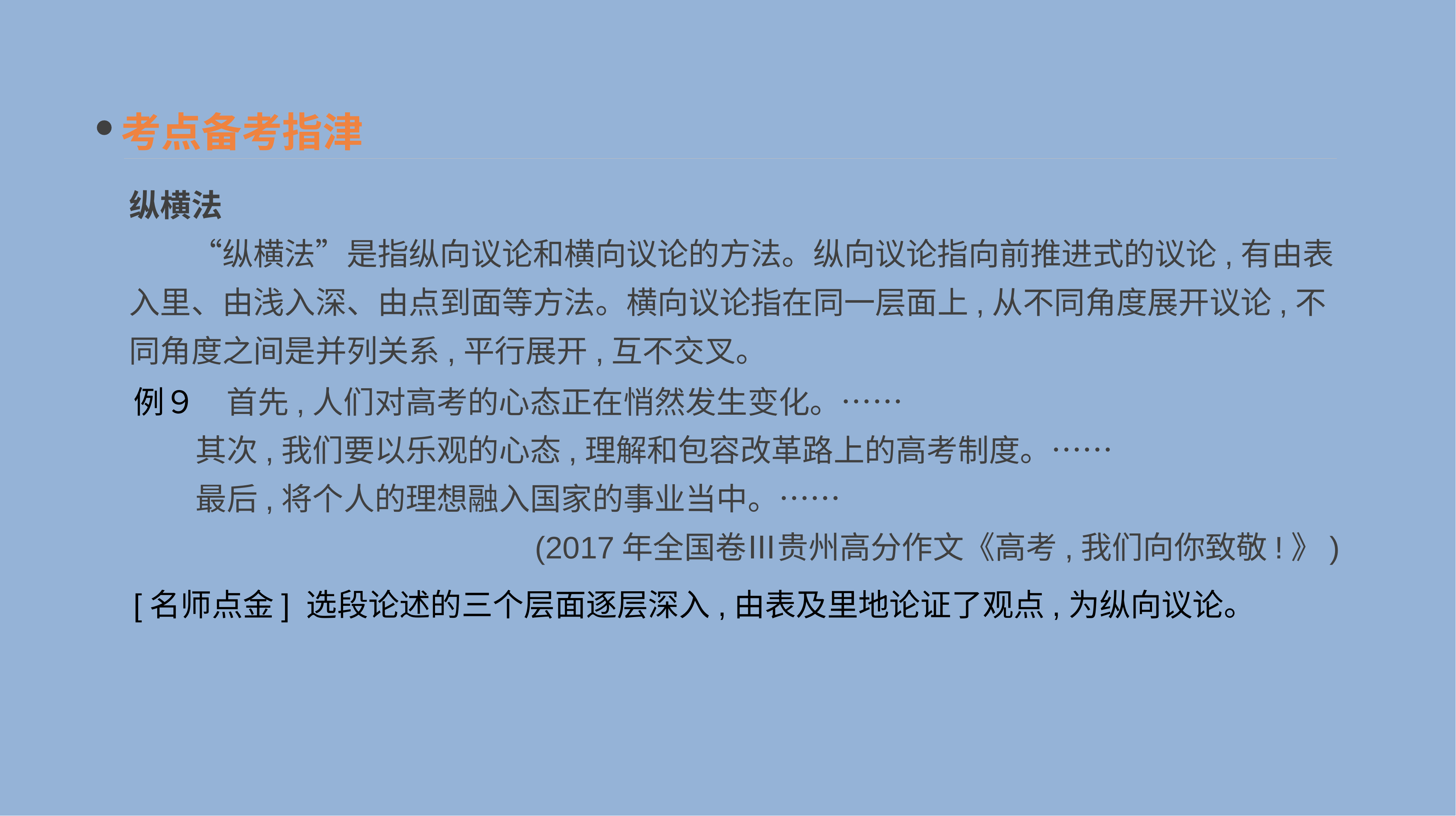

考点备考指津

纵横法
　　“纵横法”是指纵向议论和横向议论的方法。纵向议论指向前推进式的议论,有由表入里、由浅入深、由点到面等方法。横向议论指在同一层面上,从不同角度展开议论,不同角度之间是并列关系,平行展开,互不交叉。
例９　首先,人们对高考的心态正在悄然发生变化。……
　　其次,我们要以乐观的心态,理解和包容改革路上的高考制度。……
　　最后,将个人的理想融入国家的事业当中。……
(2017年全国卷Ⅲ贵州高分作文《高考,我们向你致敬!》)

[名师点金] 选段论述的三个层面逐层深入,由表及里地论证了观点,为纵向议论。